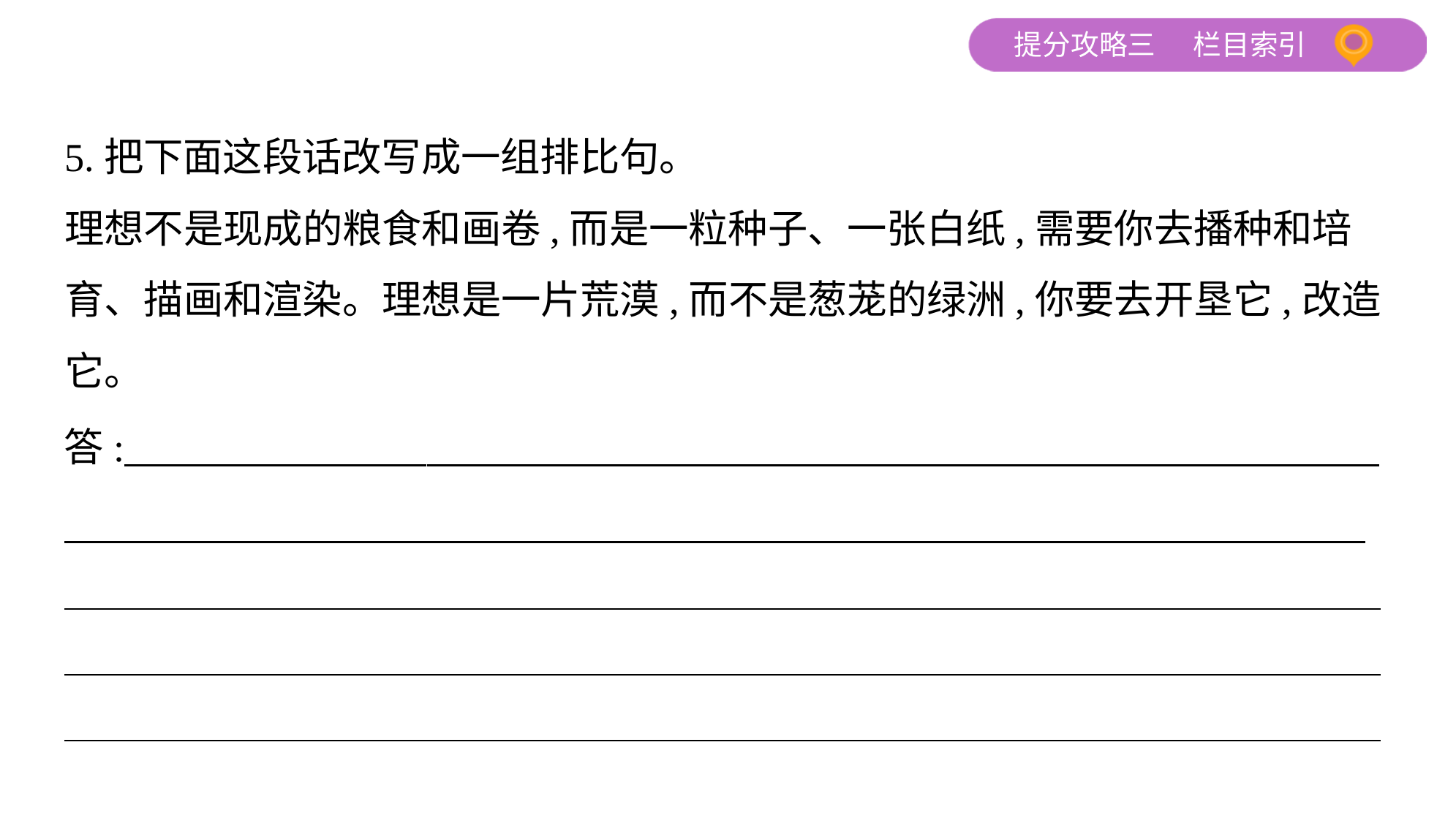

5.把下面这段话改写成一组排比句。
理想不是现成的粮食和画卷,而是一粒种子、一张白纸,需要你去播种和培
育、描画和渲染。理想是一片荒漠,而不是葱茏的绿洲,你要去开垦它,改造
它。
答: